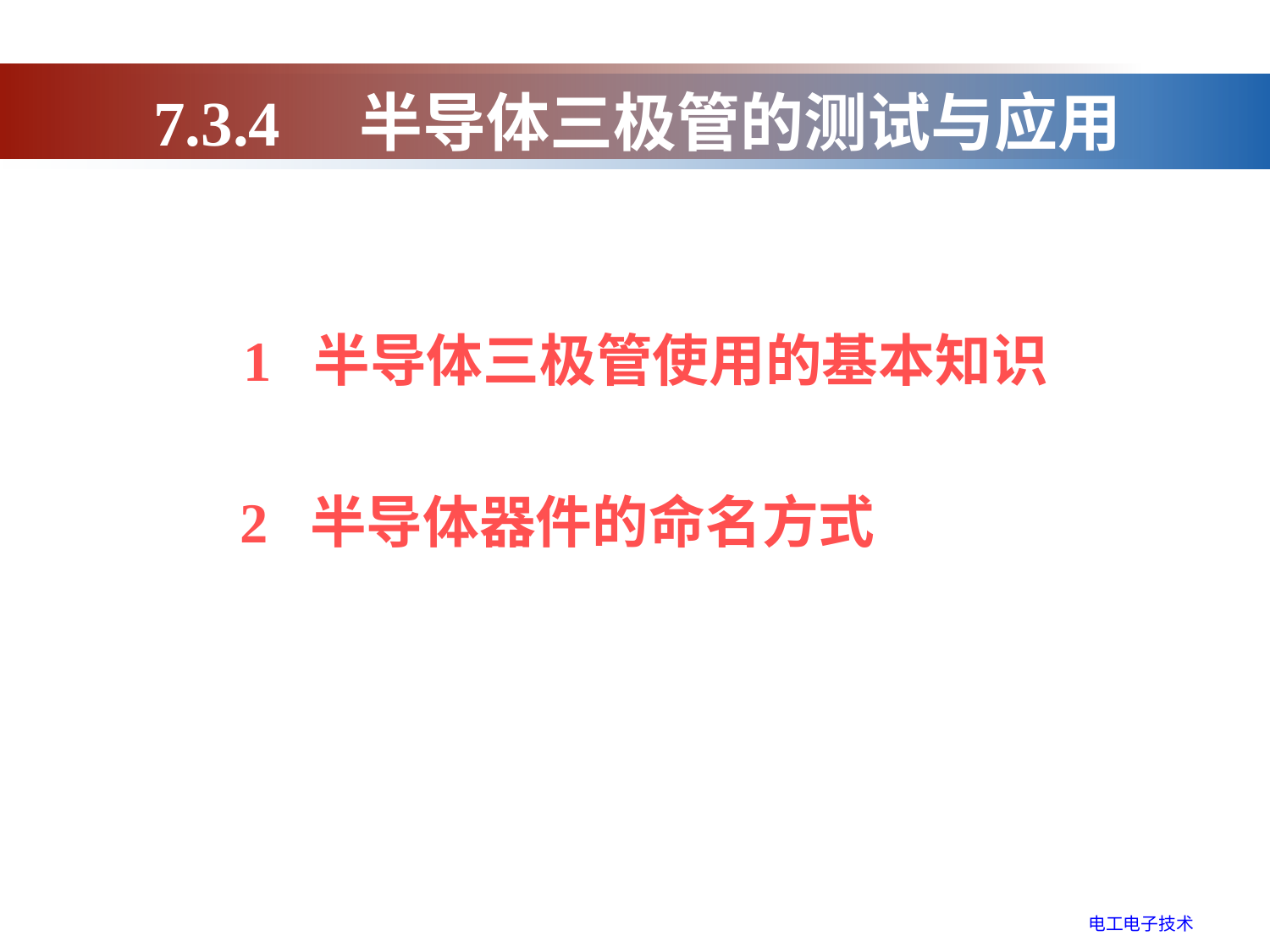

7.3.4　半导体三极管的测试与应用
1  半导体三极管使用的基本知识
2  半导体器件的命名方式
电工电子技术